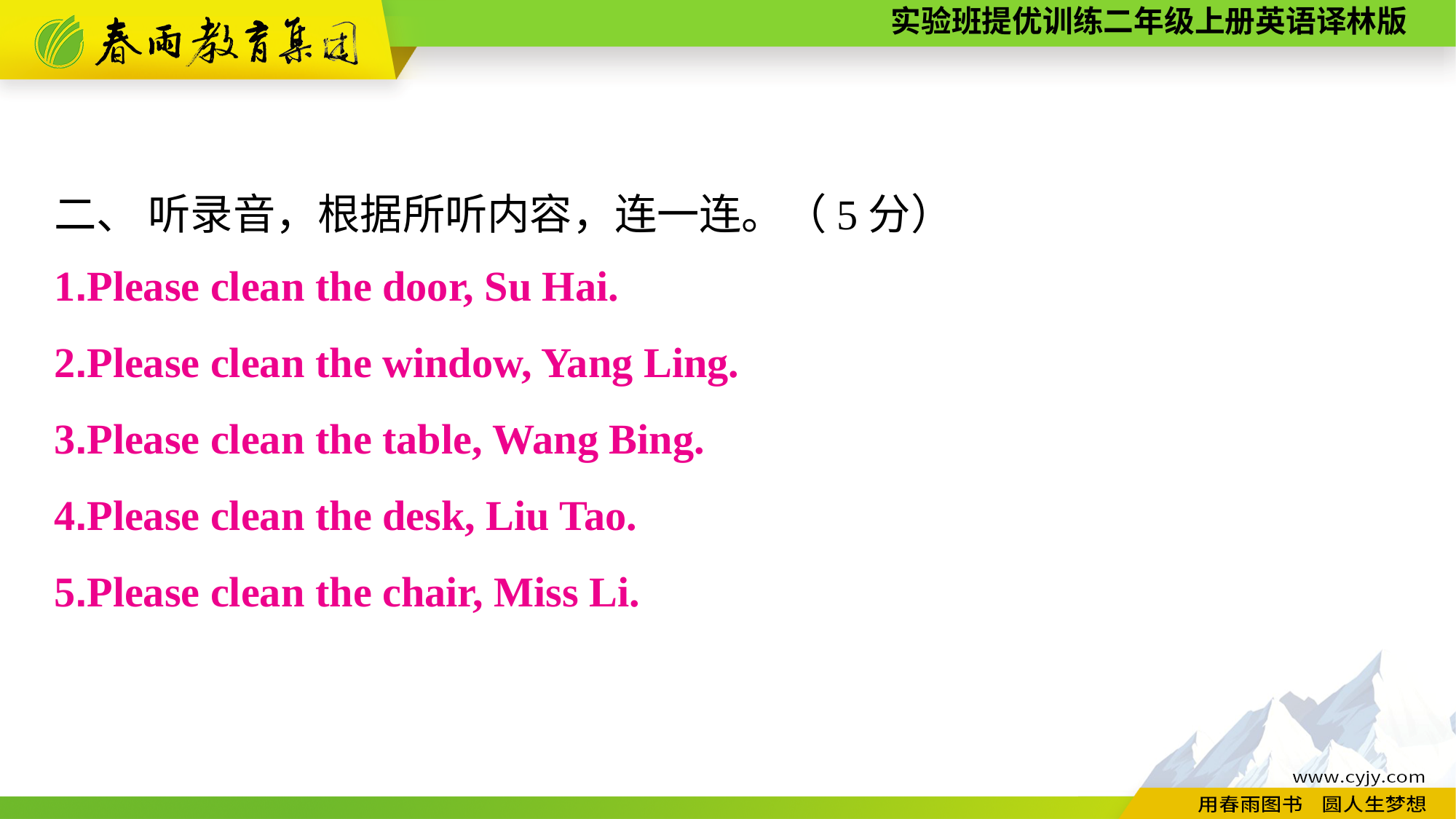

二、 听录音，根据所听内容，连一连。（5分）
1.Please clean the door, Su Hai.
2.Please clean the window, Yang Ling.
3.Please clean the table, Wang Bing.
4.Please clean the desk, Liu Tao.
5.Please clean the chair, Miss Li.